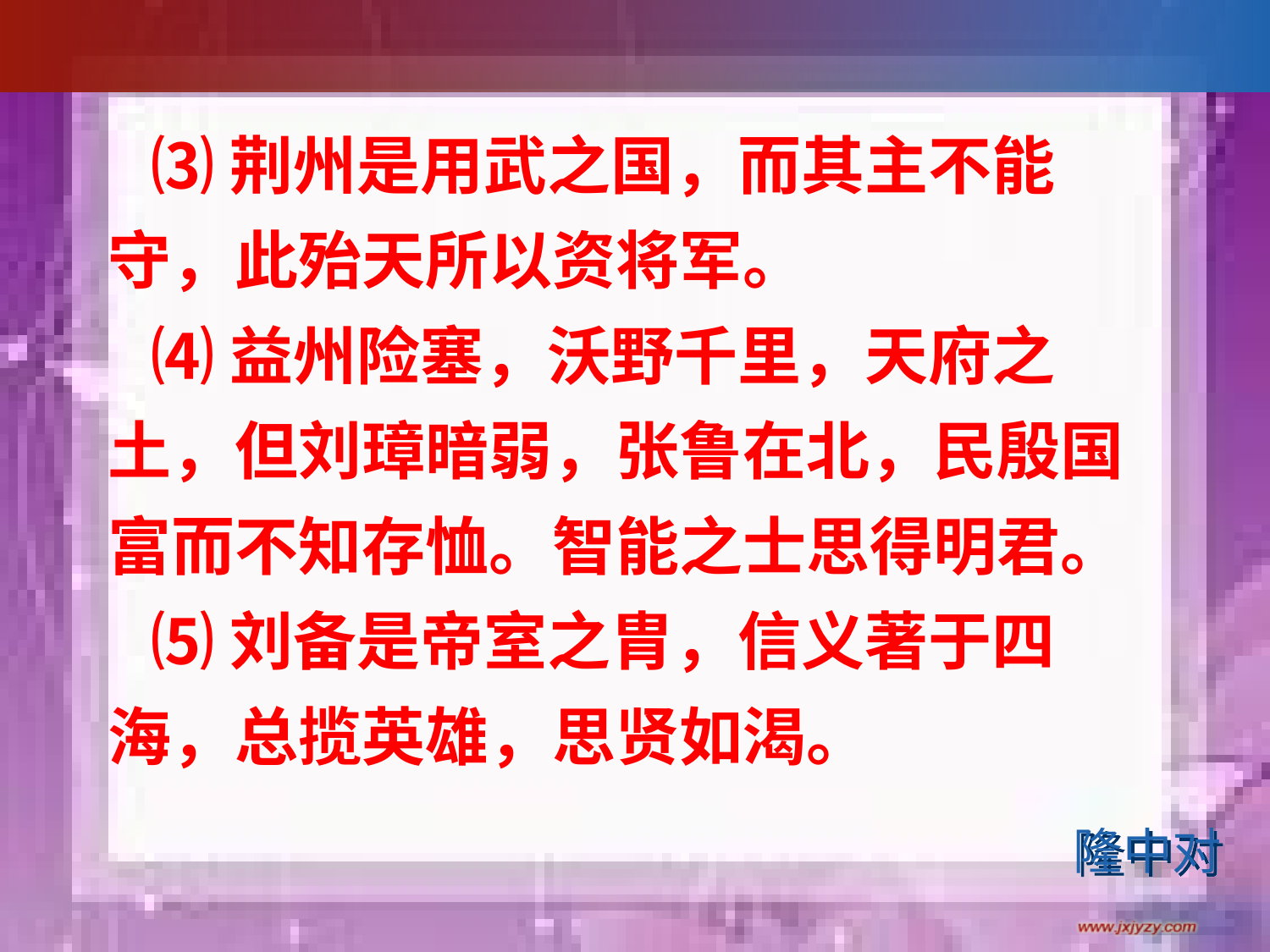

⑶荆州是用武之国，而其主不能守，此殆天所以资将军。
   ⑷益州险塞，沃野千里，天府之土，但刘璋暗弱，张鲁在北，民殷国富而不知存恤。智能之士思得明君。
   ⑸刘备是帝室之胄，信义著于四海，总揽英雄，思贤如渴。
隆中对